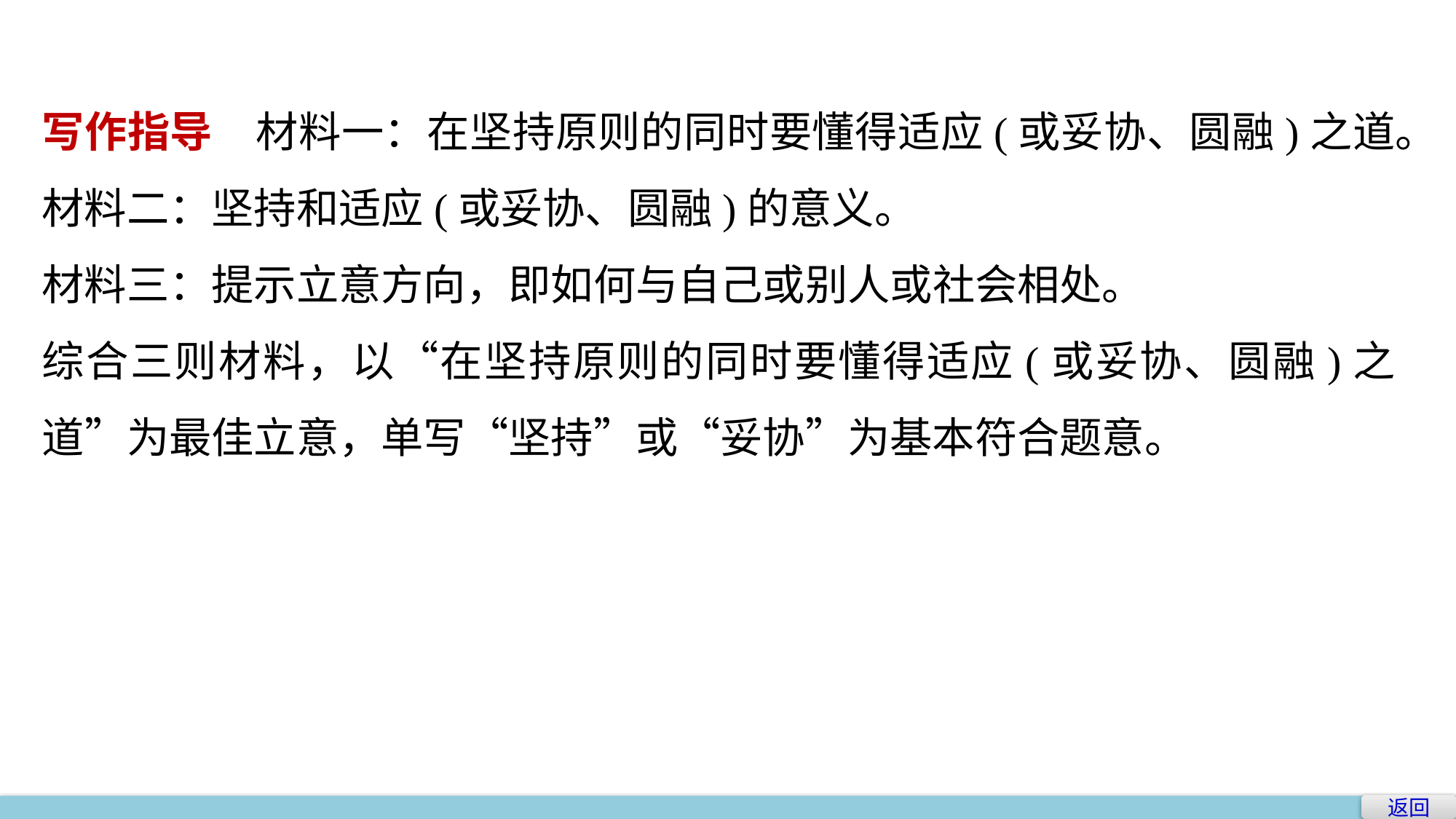

写作指导　材料一：在坚持原则的同时要懂得适应(或妥协、圆融)之道。
材料二：坚持和适应(或妥协、圆融)的意义。
材料三：提示立意方向，即如何与自己或别人或社会相处。
综合三则材料，以“在坚持原则的同时要懂得适应(或妥协、圆融)之道”为最佳立意，单写“坚持”或“妥协”为基本符合题意。
返回